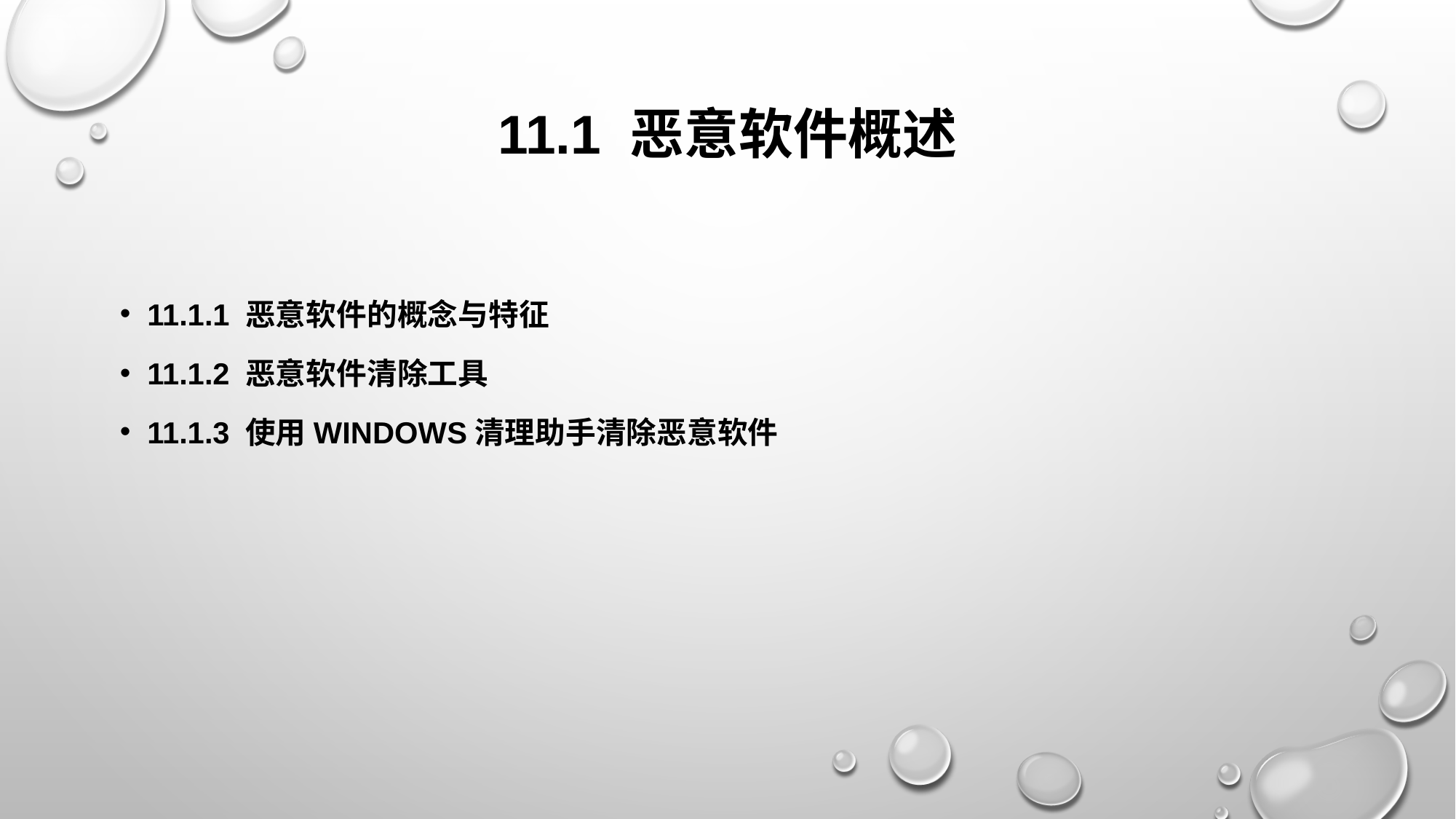

# 11.1 恶意软件概述
11.1.1 恶意软件的概念与特征
11.1.2 恶意软件清除工具
11.1.3 使用Windows清理助手清除恶意软件